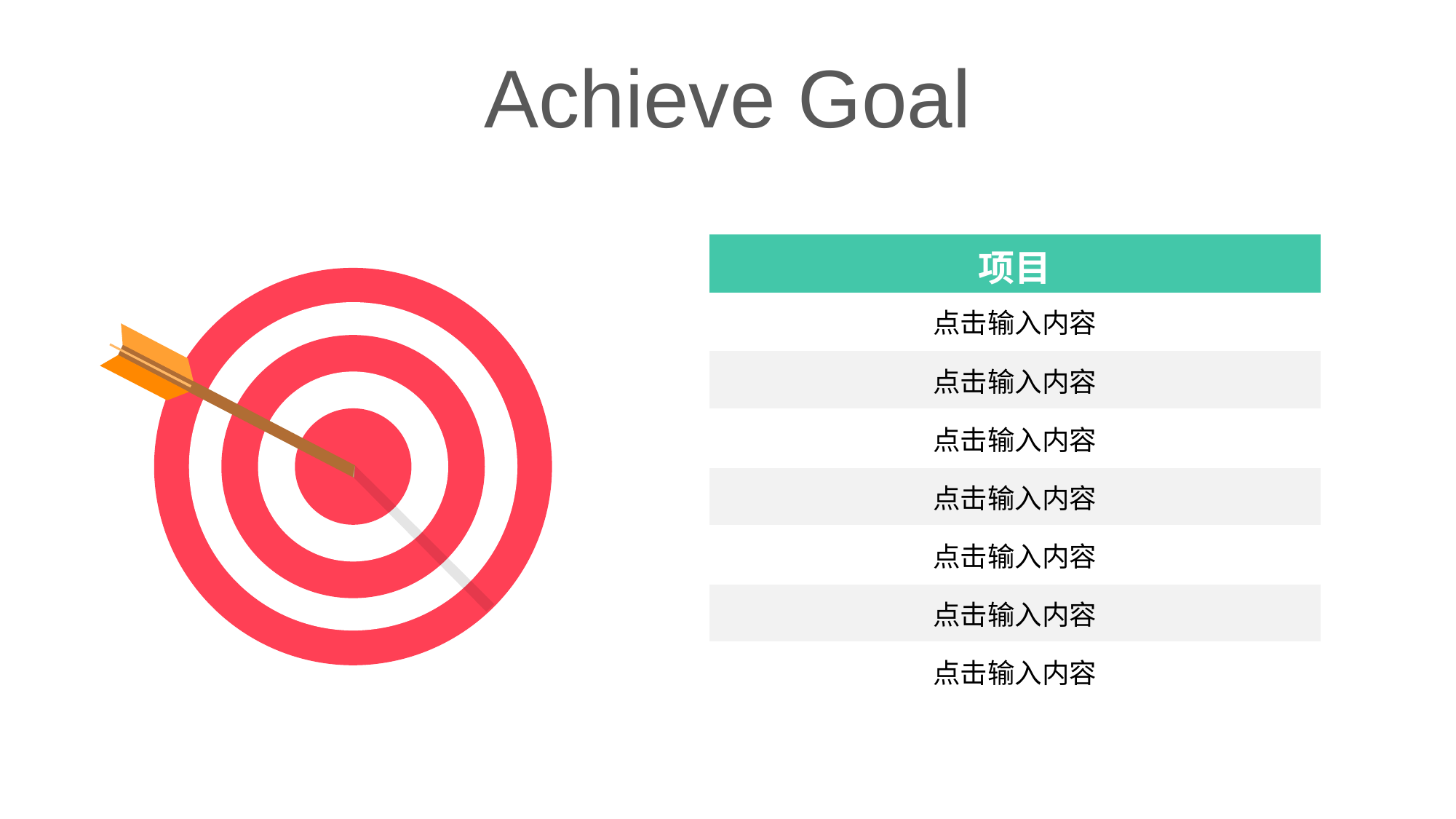

Achieve Goal
| 项目 |
| --- |
| 点击输入内容 |
| 点击输入内容 |
| 点击输入内容 |
| 点击输入内容 |
| 点击输入内容 |
| 点击输入内容 |
| 点击输入内容 |